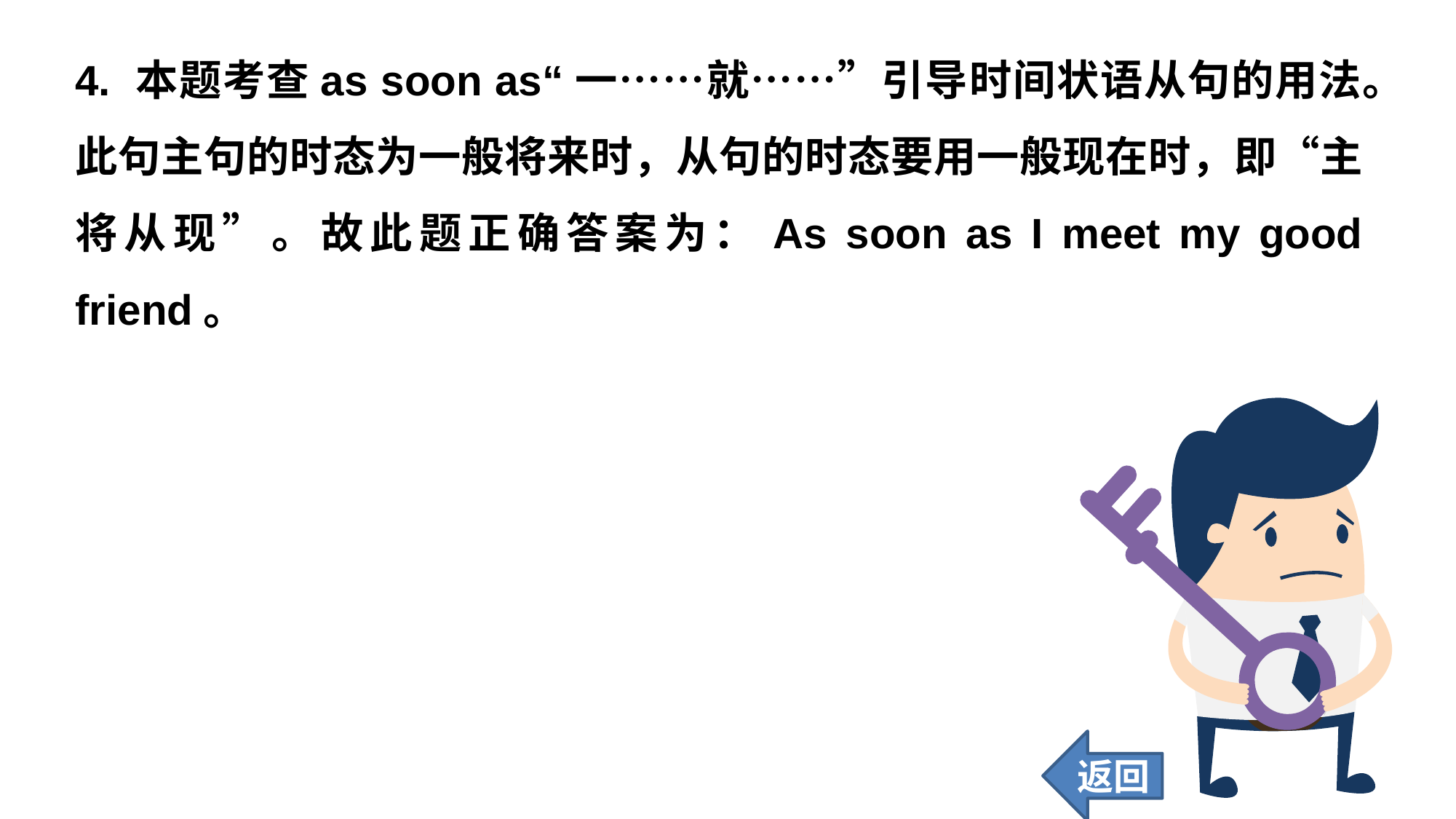

4. 本题考查as soon as“一……就……”引导时间状语从句的用法。此句主句的时态为一般将来时，从句的时态要用一般现在时，即“主将从现”。故此题正确答案为：As soon as I meet my good friend。

返回
71